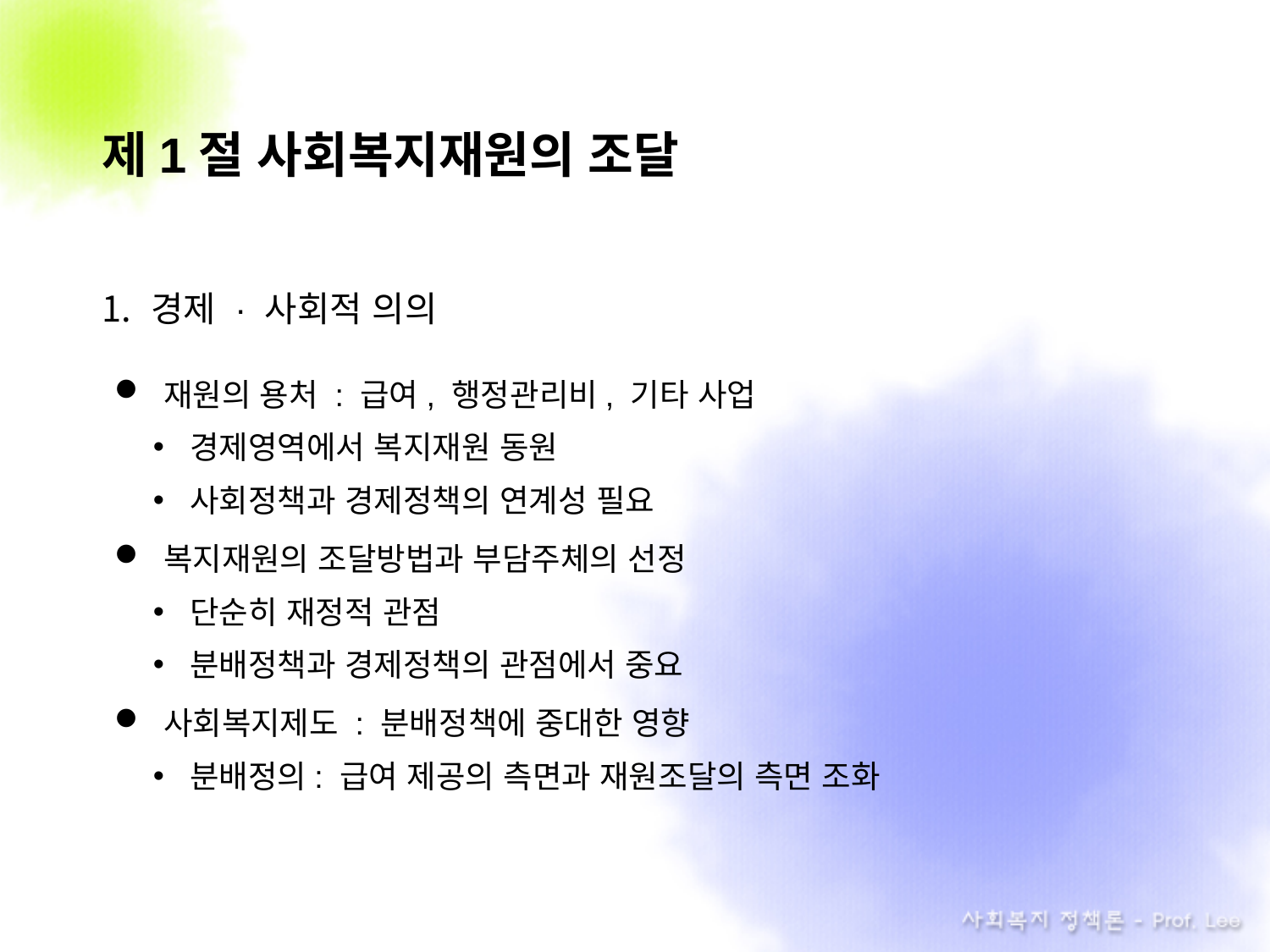

# 제1절 사회복지재원의 조달
경제 · 사회적 의의

재원의 용처 : 급여, 행정관리비, 기타 사업
경제영역에서 복지재원 동원
사회정책과 경제정책의 연계성 필요
복지재원의 조달방법과 부담주체의 선정
단순히 재정적 관점
분배정책과 경제정책의 관점에서 중요
사회복지제도 : 분배정책에 중대한 영향
분배정의: 급여 제공의 측면과 재원조달의 측면 조화